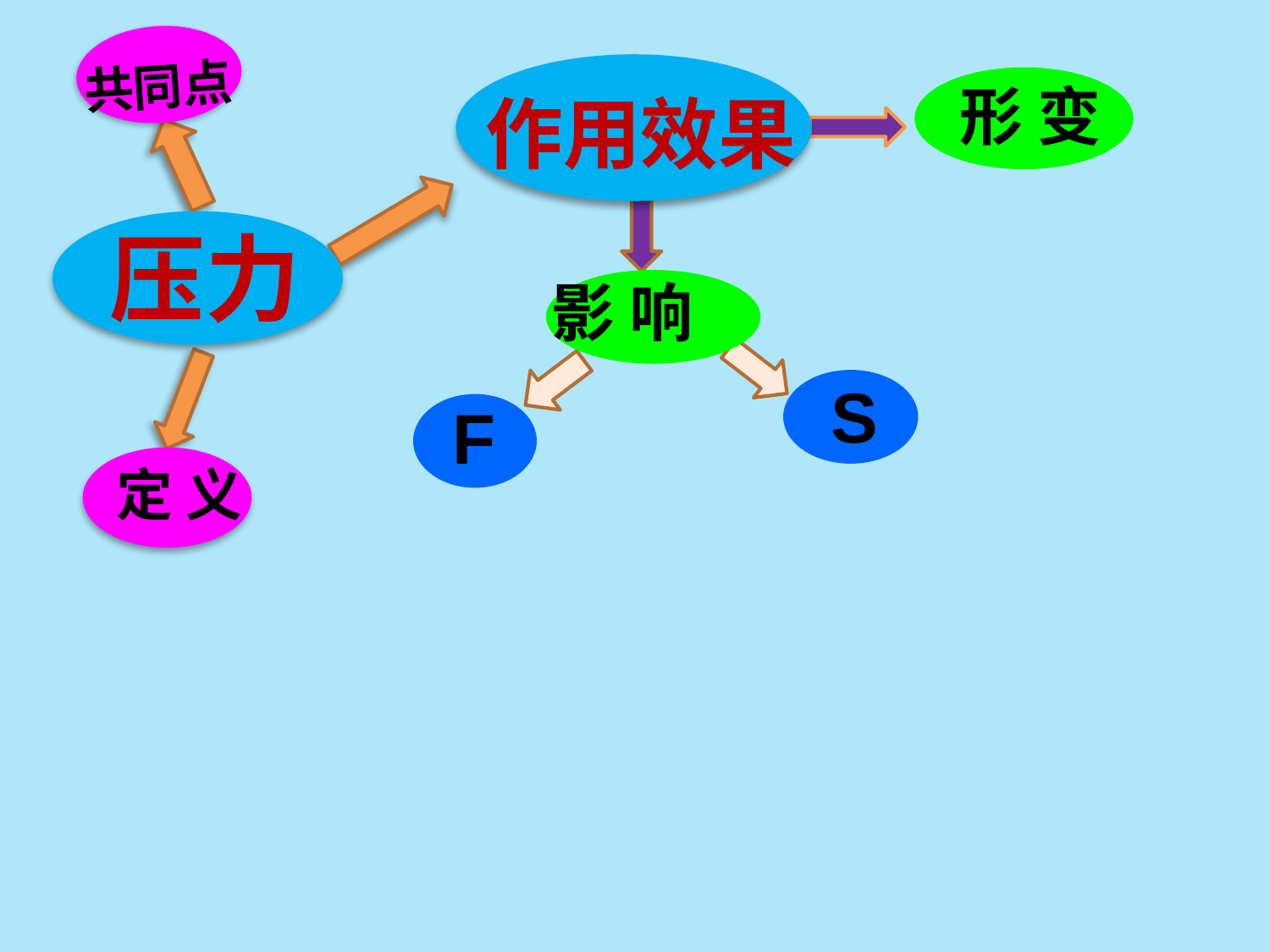

共同点

  形 变
作用效果

压力

  影 响

S

F

  定 义